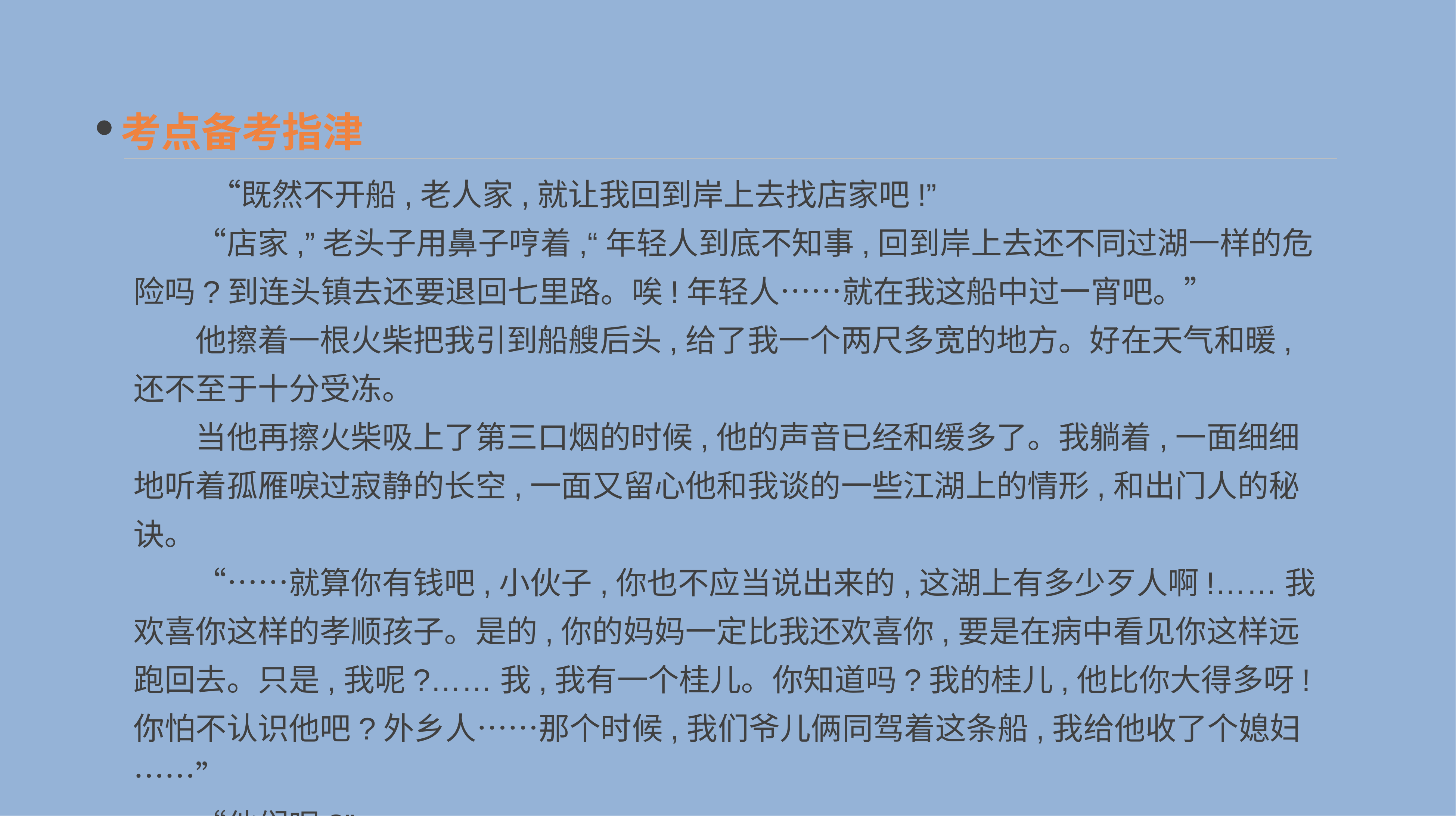

考点备考指津

 　　“既然不开船,老人家,就让我回到岸上去找店家吧!”
　　“店家,”老头子用鼻子哼着,“年轻人到底不知事,回到岸上去还不同过湖一样的危险吗?到连头镇去还要退回七里路。唉!年轻人……就在我这船中过一宵吧。”
　　他擦着一根火柴把我引到船艘后头,给了我一个两尺多宽的地方。好在天气和暖,还不至于十分受冻。
　　当他再擦火柴吸上了第三口烟的时候,他的声音已经和缓多了。我躺着,一面细细地听着孤雁唳过寂静的长空,一面又留心他和我谈的一些江湖上的情形,和出门人的秘诀。
　　“……就算你有钱吧,小伙子,你也不应当说出来的,这湖上有多少歹人啊!……我欢喜你这样的孝顺孩子。是的,你的妈妈一定比我还欢喜你,要是在病中看见你这样远跑回去。只是,我呢?……我,我有一个桂儿。你知道吗?我的桂儿,他比你大得多呀!你怕不认识他吧?外乡人……那个时候,我们爷儿俩同驾着这条船,我给他收了个媳妇……”
　　“他们呢?”